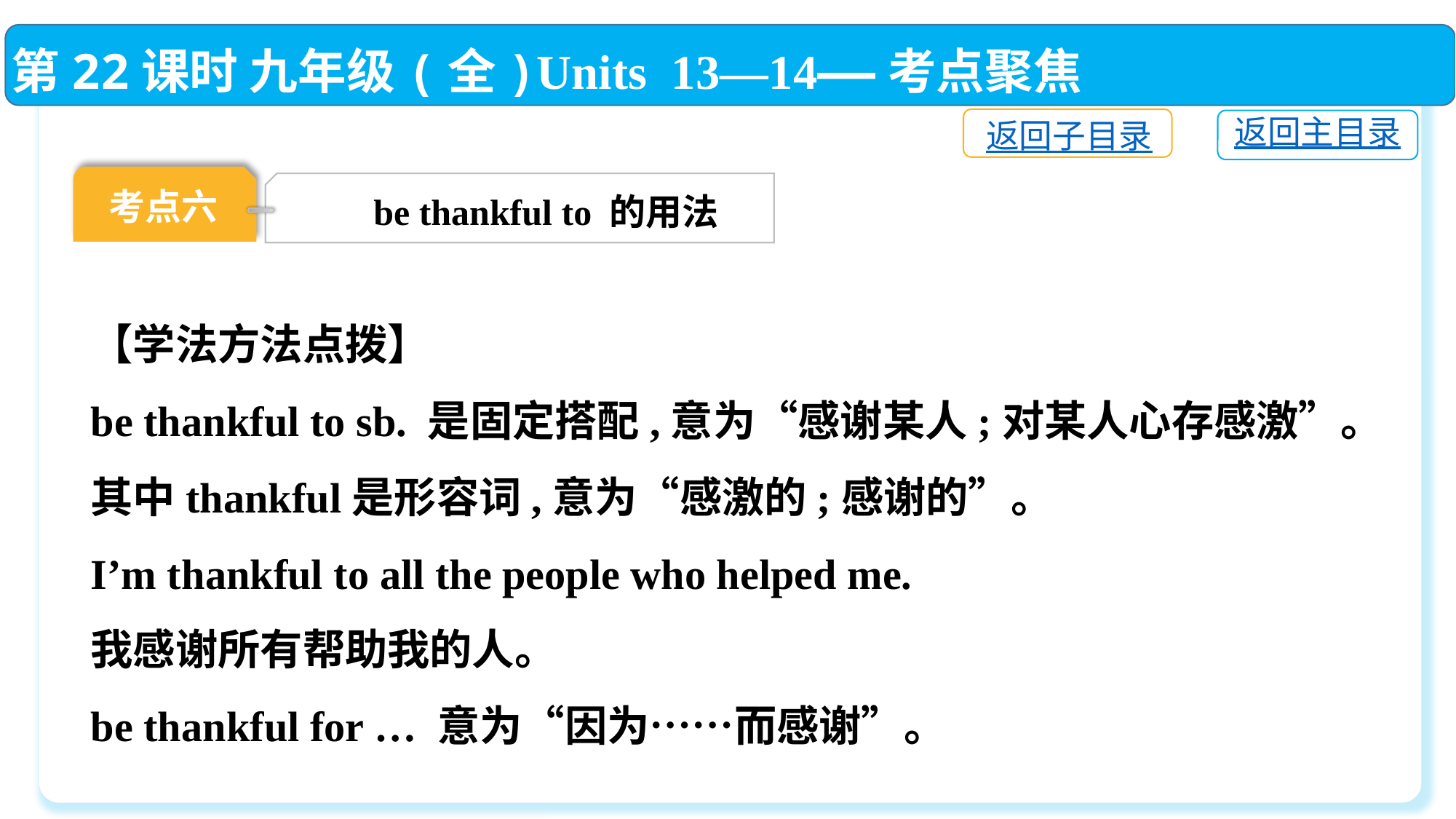

第22课时 九年级(全)Units  13—14——考点聚焦

返回子目录
返回主目录
考点六
be thankful to 的用法

【学法方法点拨】
be thankful to sb. 是固定搭配,意为“感谢某人;对某人心存感激”。其中thankful是形容词,意为“感激的;感谢的”。
I’m thankful to all the people who helped me.
我感谢所有帮助我的人。
be thankful for … 意为“因为……而感谢”。